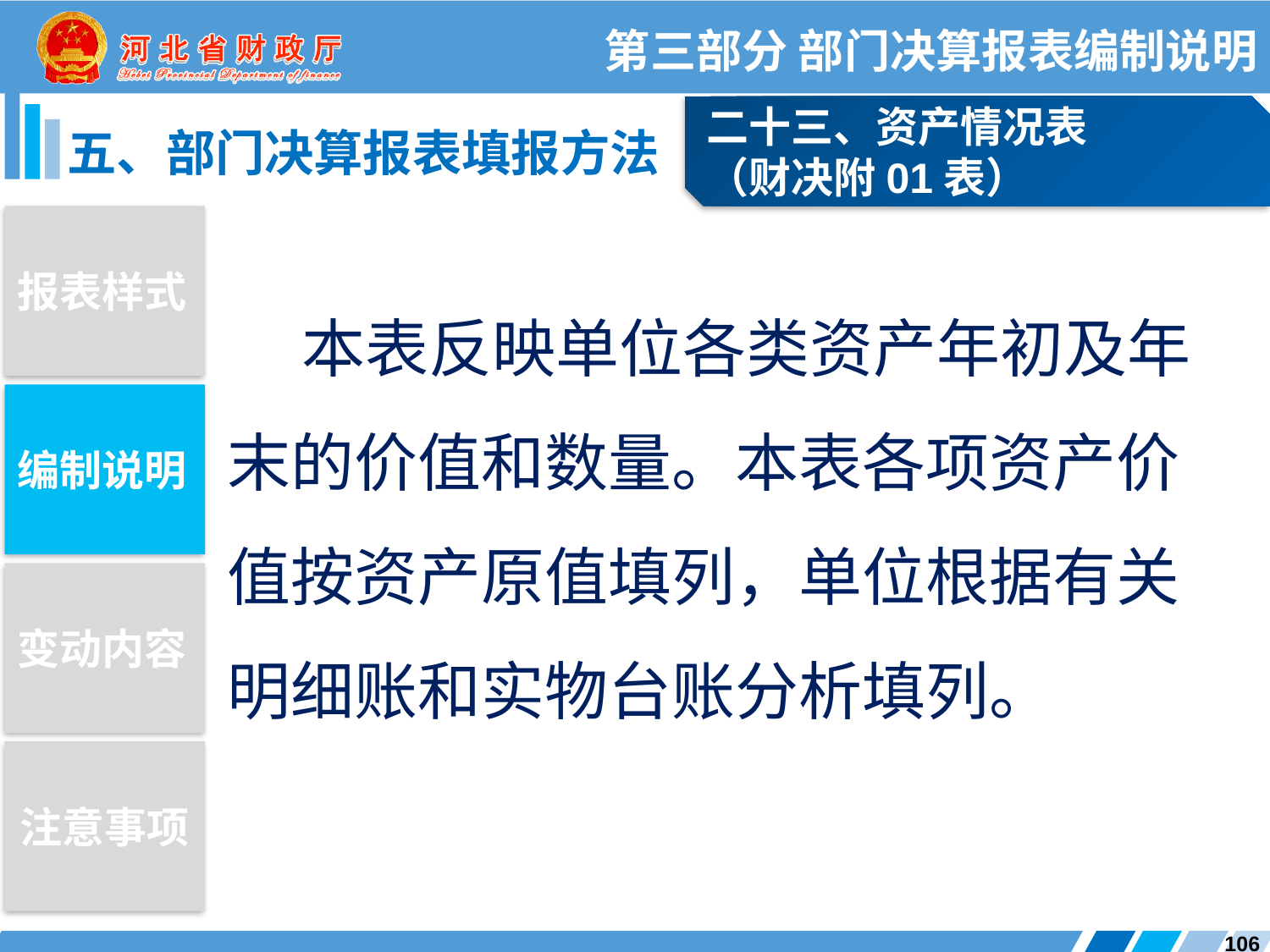

第三部分 部门决算报表编制说明
二十三、资产情况表
（财决附01表）
五、部门决算报表填报方法
报表样式

本表反映单位各类资产年初及年末的价值和数量。本表各项资产价值按资产原值填列，单位根据有关明细账和实物台账分析填列。
编制说明
变动内容
注意事项
106